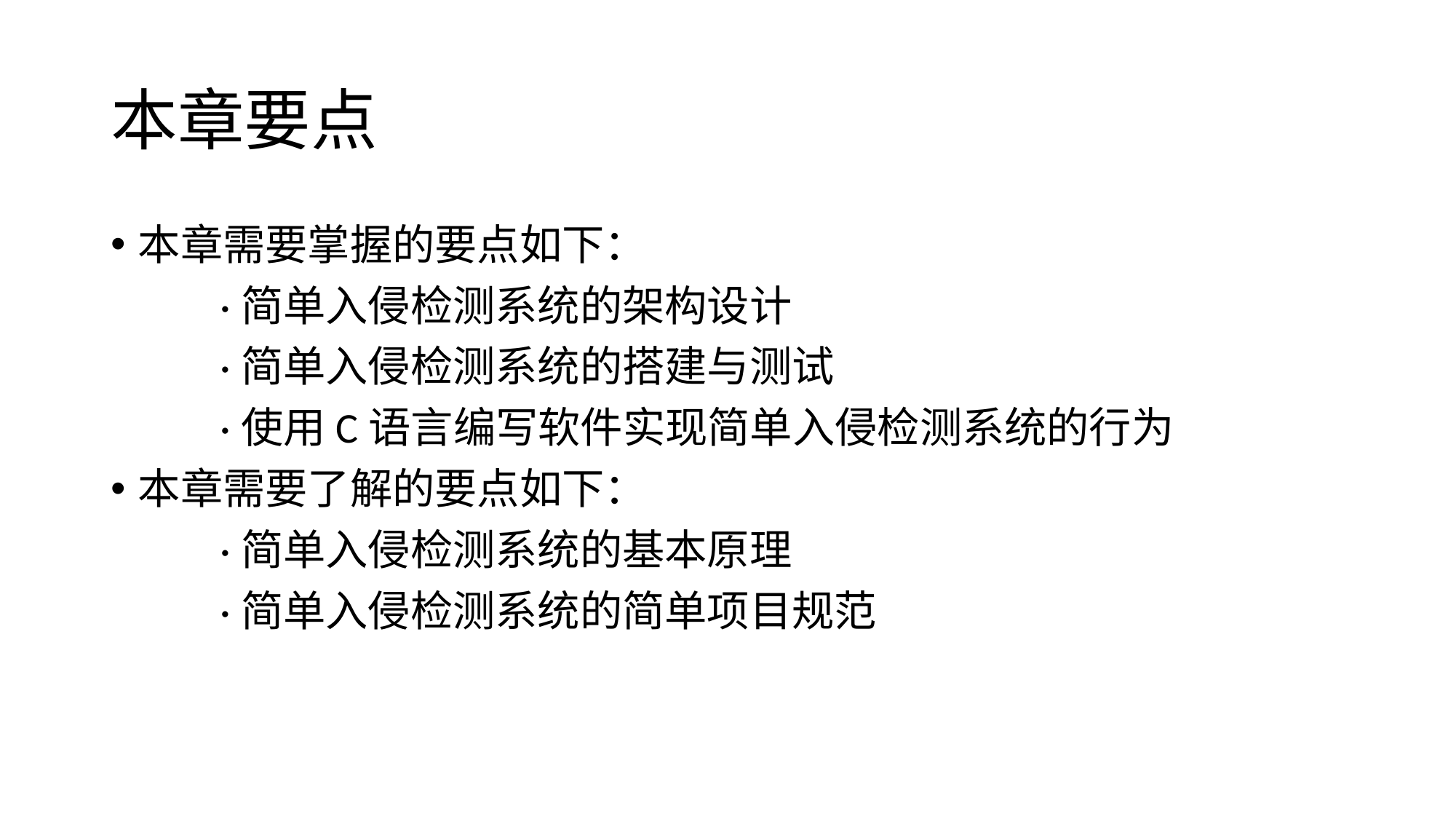

# 本章要点
本章需要掌握的要点如下：
	·简单入侵检测系统的架构设计
	·简单入侵检测系统的搭建与测试
	·使用C语言编写软件实现简单入侵检测系统的行为
本章需要了解的要点如下：
	·简单入侵检测系统的基本原理
	·简单入侵检测系统的简单项目规范